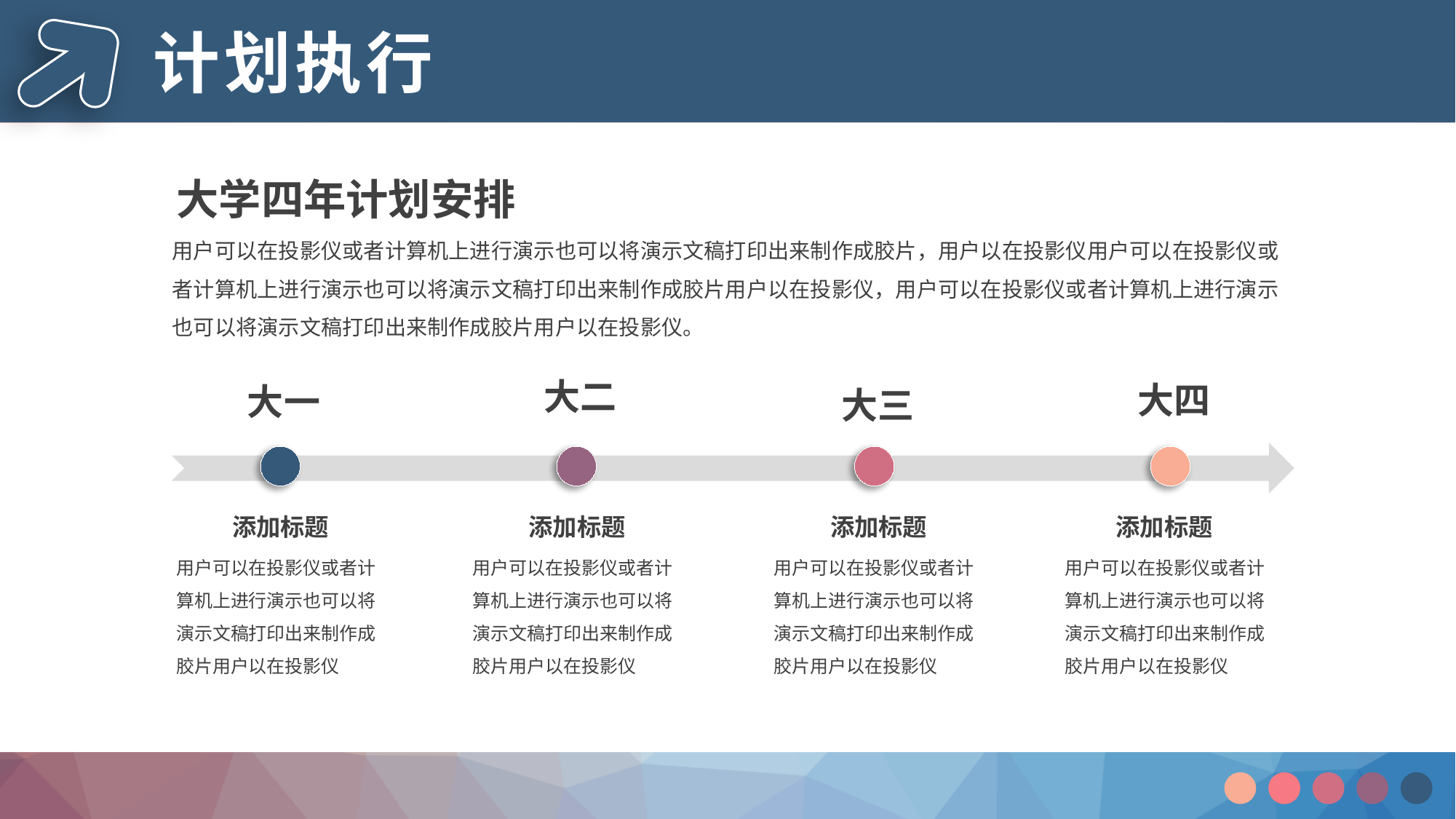

计划执行

大学四年计划安排
用户可以在投影仪或者计算机上进行演示也可以将演示文稿打印出来制作成胶片，用户以在投影仪用户可以在投影仪或者计算机上进行演示也可以将演示文稿打印出来制作成胶片用户以在投影仪，用户可以在投影仪或者计算机上进行演示也可以将演示文稿打印出来制作成胶片用户以在投影仪。
大一
大二
大三
大四

添加标题
添加标题
添加标题
添加标题
用户可以在投影仪或者计算机上进行演示也可以将演示文稿打印出来制作成胶片用户以在投影仪
用户可以在投影仪或者计算机上进行演示也可以将演示文稿打印出来制作成胶片用户以在投影仪
用户可以在投影仪或者计算机上进行演示也可以将演示文稿打印出来制作成胶片用户以在投影仪
用户可以在投影仪或者计算机上进行演示也可以将演示文稿打印出来制作成胶片用户以在投影仪